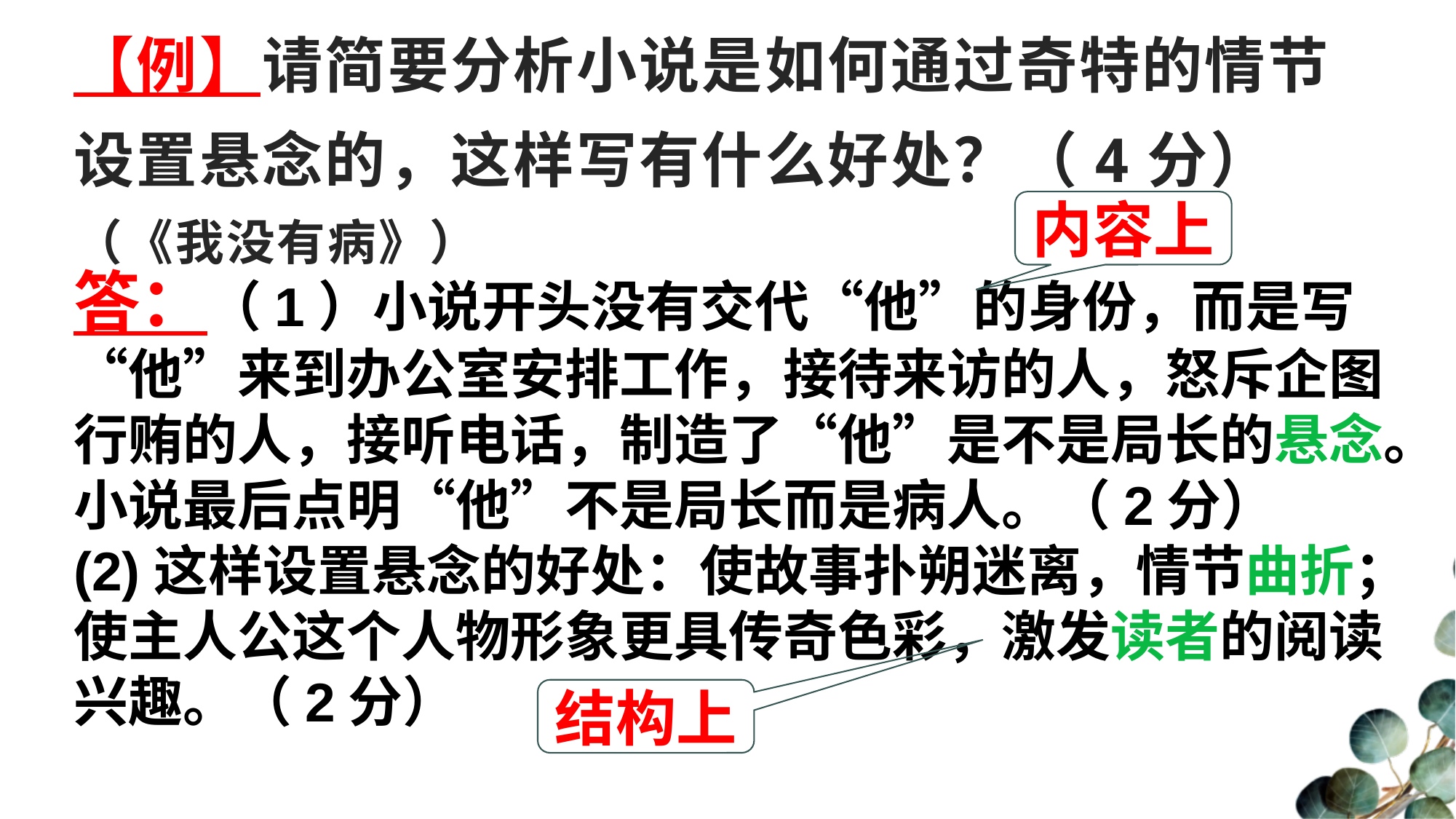

【例】请简要分析小说是如何通过奇特的情节设置悬念的，这样写有什么好处？（4分）（《我没有病》）
内容上
答：（1）小说开头没有交代“他”的身份，而是写“他”来到办公室安排工作，接待来访的人，怒斥企图行贿的人，接听电话，制造了“他”是不是局长的悬念。小说最后点明“他”不是局长而是病人。（2分）
(2)这样设置悬念的好处：使故事扑朔迷离，情节曲折；使主人公这个人物形象更具传奇色彩，激发读者的阅读兴趣。（2分）
结构上